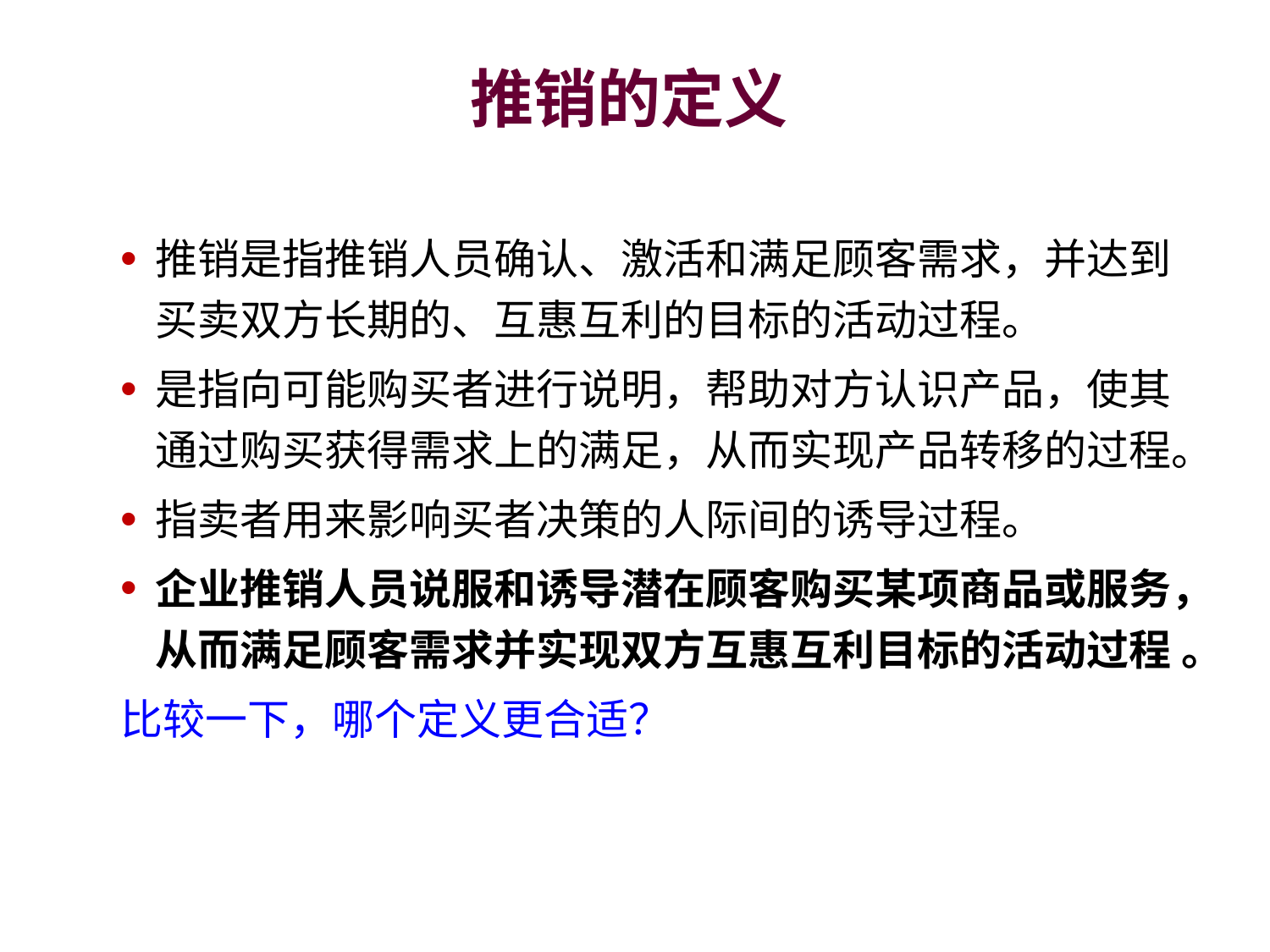

# 推销的定义
推销是指推销人员确认、激活和满足顾客需求，并达到买卖双方长期的、互惠互利的目标的活动过程。
是指向可能购买者进行说明，帮助对方认识产品，使其通过购买获得需求上的满足，从而实现产品转移的过程。
指卖者用来影响买者决策的人际间的诱导过程。
企业推销人员说服和诱导潜在顾客购买某项商品或服务，从而满足顾客需求并实现双方互惠互利目标的活动过程 。
比较一下，哪个定义更合适？